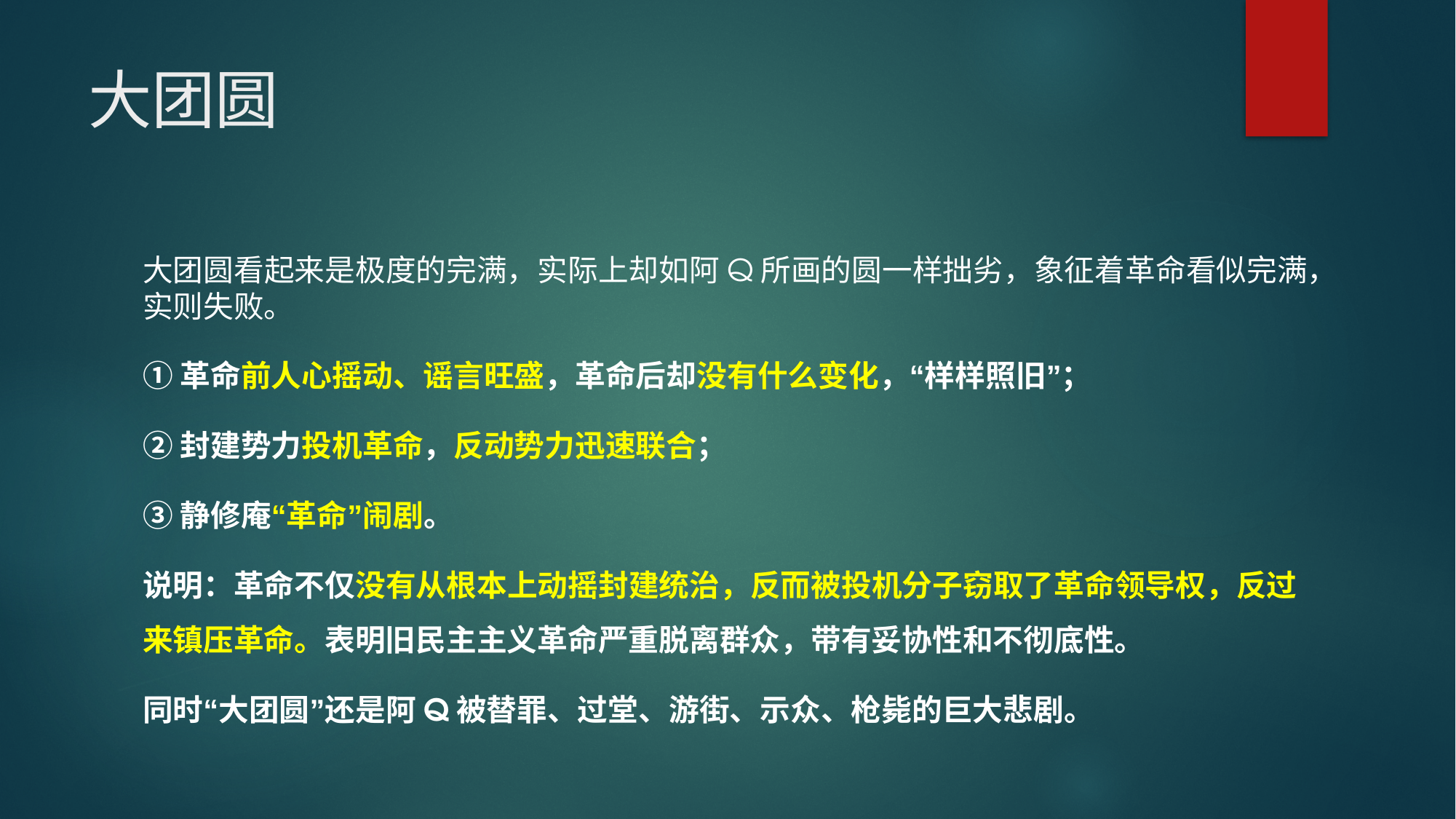

# 大团圆
大团圆看起来是极度的完满，实际上却如阿Q所画的圆一样拙劣，象征着革命看似完满，实则失败。
①革命前人心摇动、谣言旺盛，革命后却没有什么变化，“样样照旧”；
②封建势力投机革命，反动势力迅速联合；
③静修庵“革命”闹剧。
说明：革命不仅没有从根本上动摇封建统治，反而被投机分子窃取了革命领导权，反过来镇压革命。表明旧民主主义革命严重脱离群众，带有妥协性和不彻底性。
同时“大团圆”还是阿Q被替罪、过堂、游街、示众、枪毙的巨大悲剧。